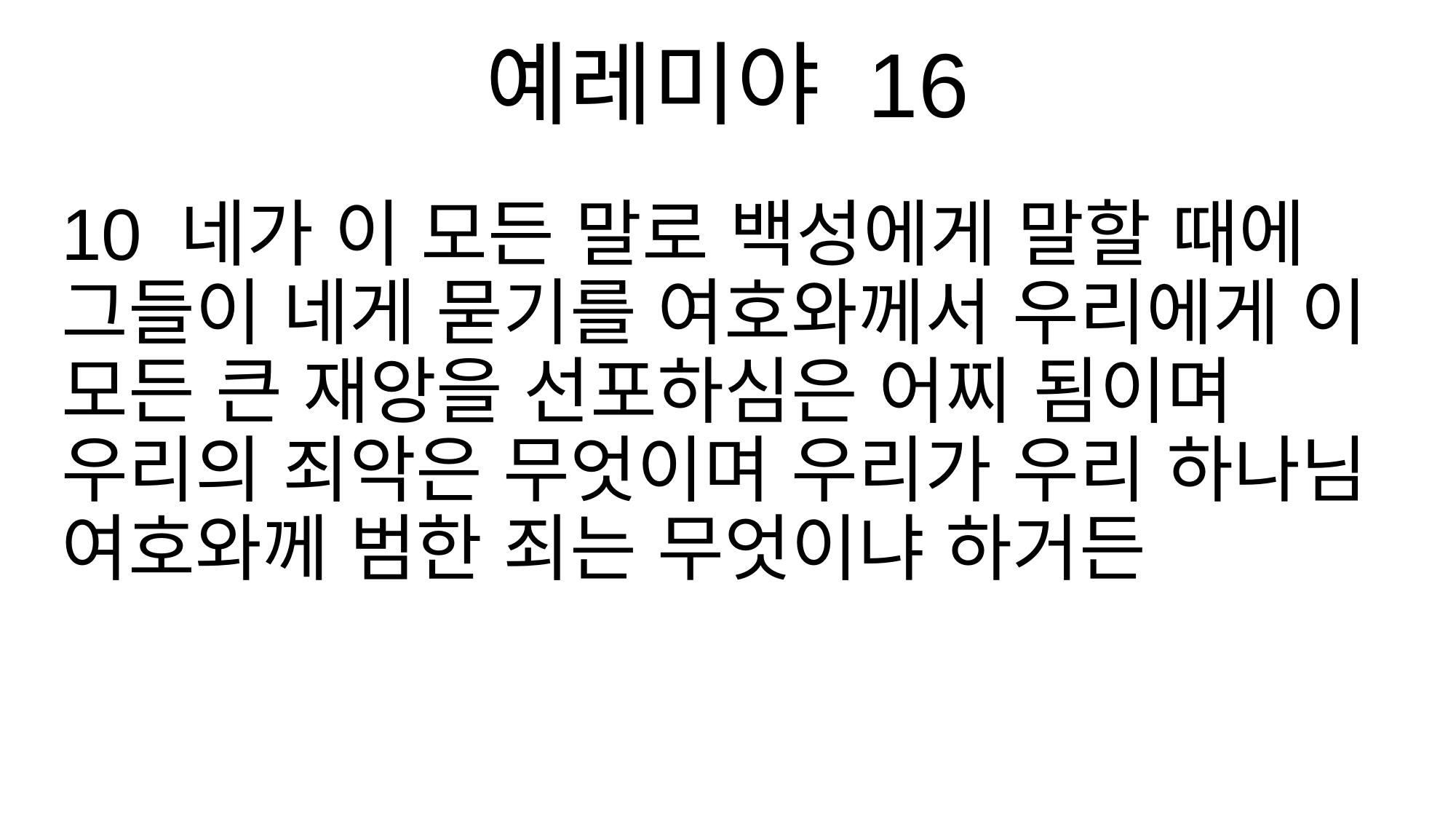

예레미야 16
10 네가 이 모든 말로 백성에게 말할 때에 그들이 네게 묻기를 여호와께서 우리에게 이 모든 큰 재앙을 선포하심은 어찌 됨이며 우리의 죄악은 무엇이며 우리가 우리 하나님 여호와께 범한 죄는 무엇이냐 하거든